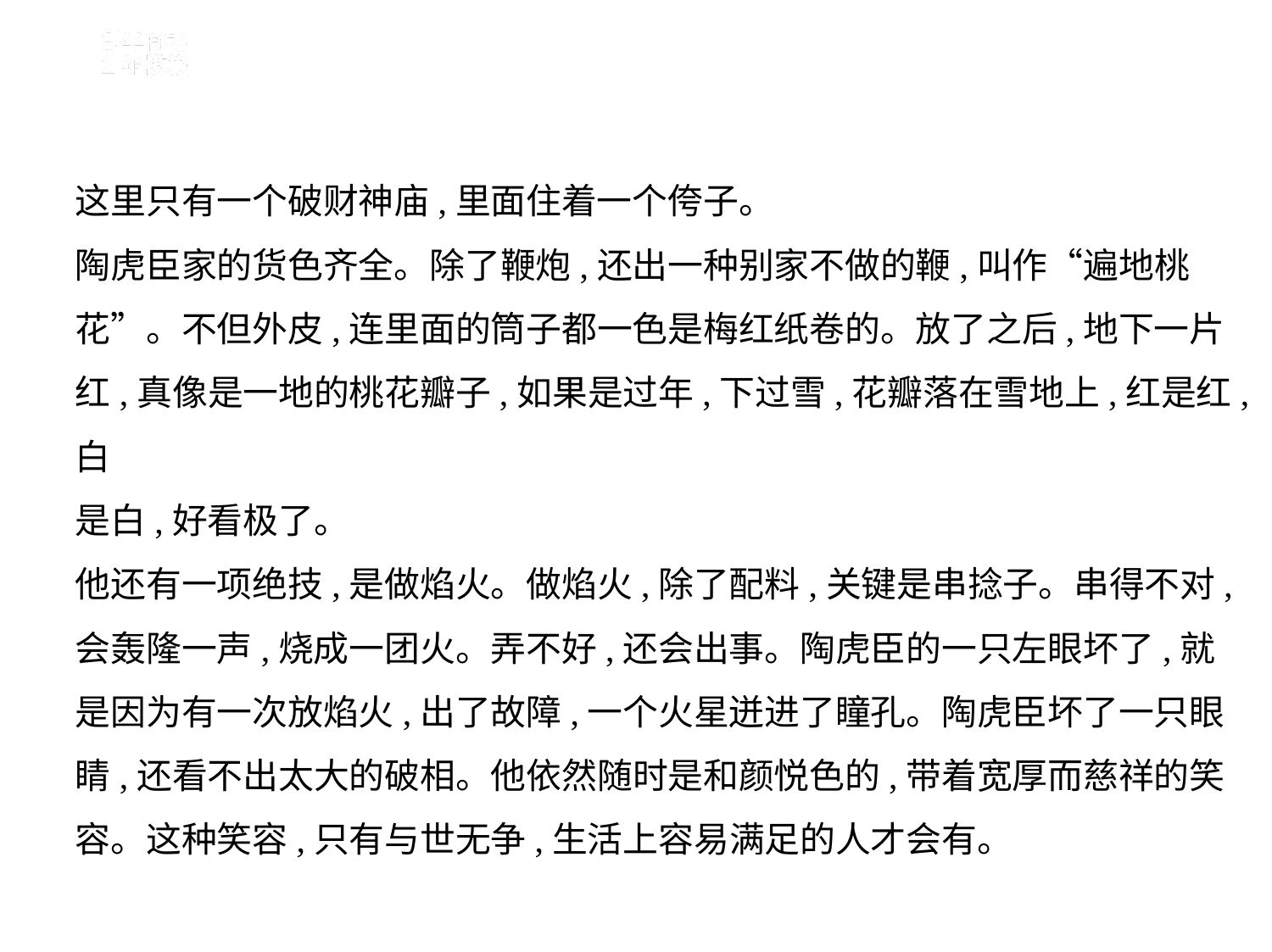

这里只有一个破财神庙,里面住着一个侉子。
陶虎臣家的货色齐全。除了鞭炮,还出一种别家不做的鞭,叫作“遍地桃
花”。不但外皮,连里面的筒子都一色是梅红纸卷的。放了之后,地下一片
红,真像是一地的桃花瓣子,如果是过年,下过雪,花瓣落在雪地上,红是红,白
是白,好看极了。
他还有一项绝技,是做焰火。做焰火,除了配料,关键是串捻子。串得不对,
会轰隆一声,烧成一团火。弄不好,还会出事。陶虎臣的一只左眼坏了,就
是因为有一次放焰火,出了故障,一个火星迸进了瞳孔。陶虎臣坏了一只眼
睛,还看不出太大的破相。他依然随时是和颜悦色的,带着宽厚而慈祥的笑
容。这种笑容,只有与世无争,生活上容易满足的人才会有。